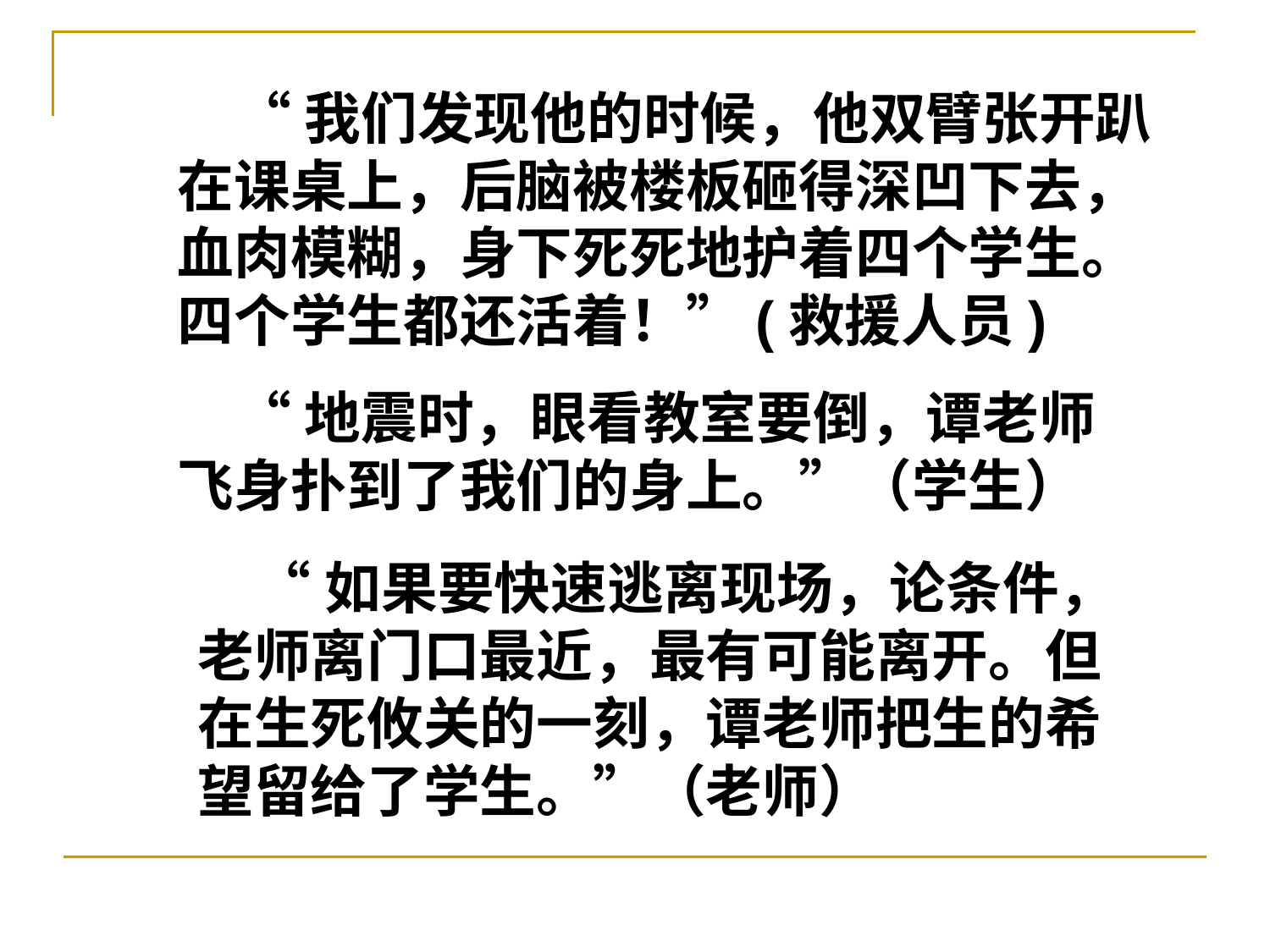

“我们发现他的时候，他双臂张开趴在课桌上，后脑被楼板砸得深凹下去，血肉模糊，身下死死地护着四个学生。四个学生都还活着！”(救援人员)
      “地震时，眼看教室要倒，谭老师飞身扑到了我们的身上。”（学生）
      “如果要快速逃离现场，论条件，老师离门口最近，最有可能离开。但在生死攸关的一刻，谭老师把生的希望留给了学生。”（老师）